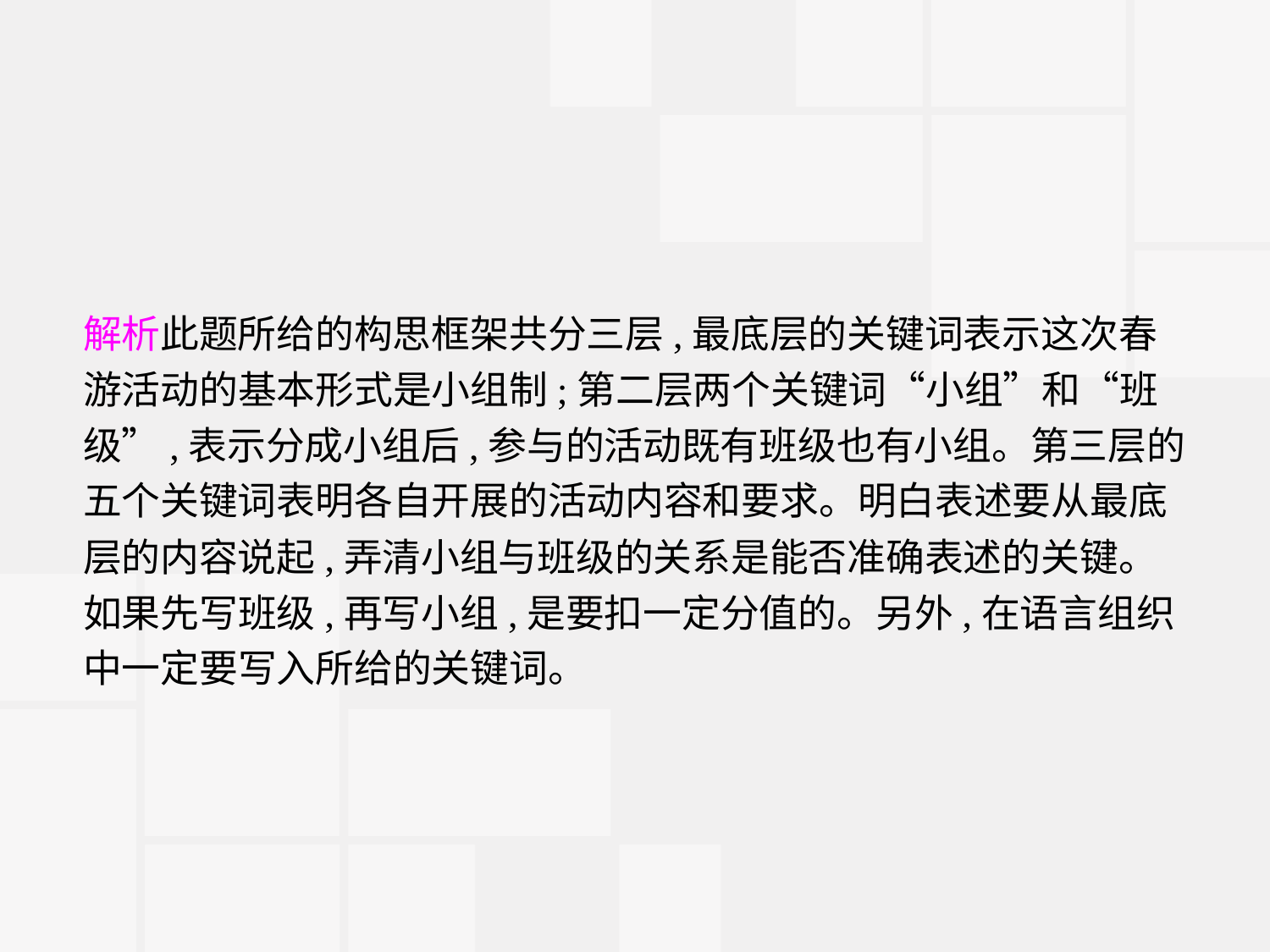

解析此题所给的构思框架共分三层,最底层的关键词表示这次春游活动的基本形式是小组制;第二层两个关键词“小组”和“班级”,表示分成小组后,参与的活动既有班级也有小组。第三层的五个关键词表明各自开展的活动内容和要求。明白表述要从最底层的内容说起,弄清小组与班级的关系是能否准确表述的关键。如果先写班级,再写小组,是要扣一定分值的。另外,在语言组织中一定要写入所给的关键词。